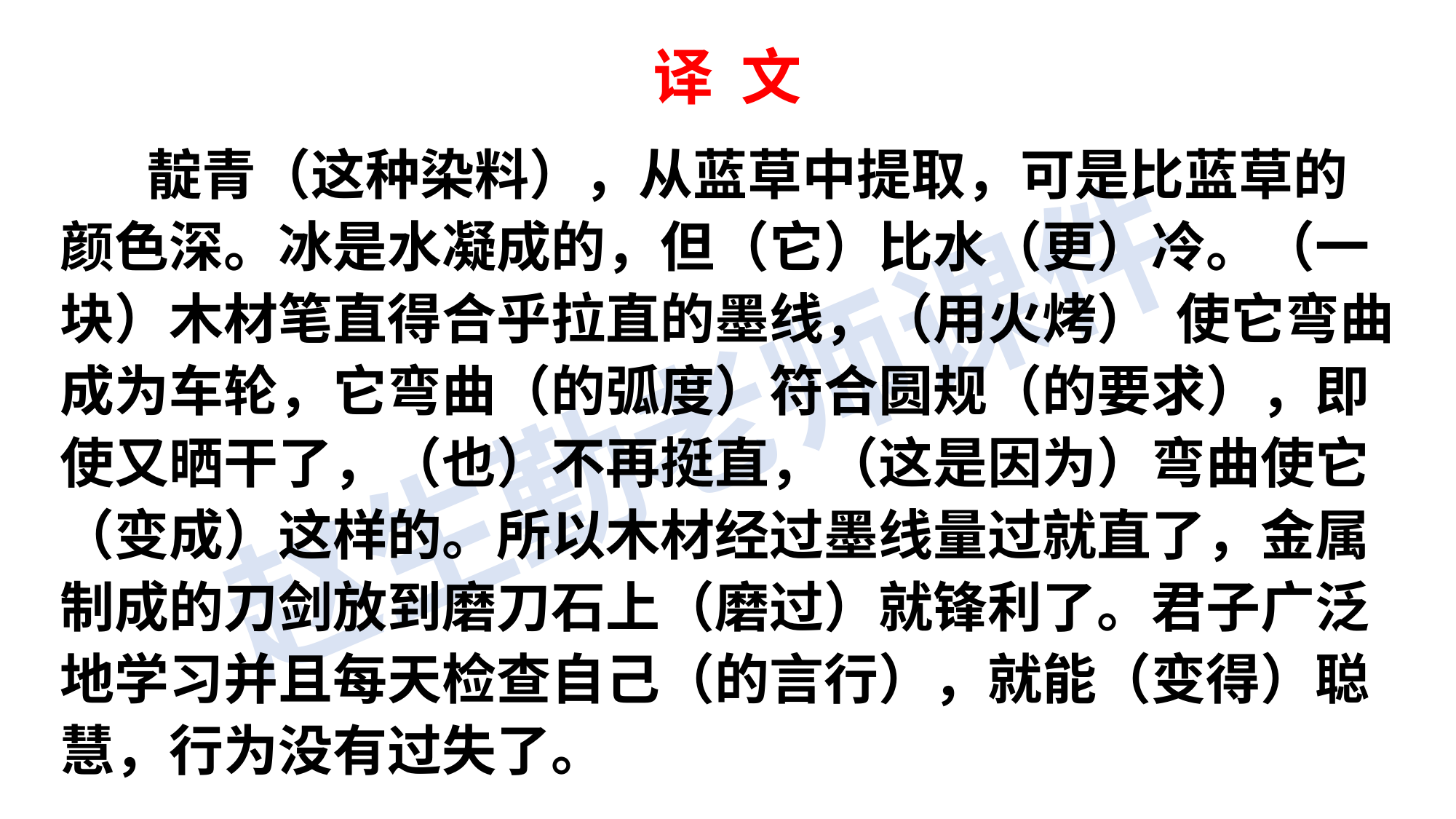

译  文
      靛青（这种染料），从蓝草中提取，可是比蓝草的颜色深。冰是水凝成的，但（它）比水（更）冷。（一块）木材笔直得合乎拉直的墨线，（用火烤）  使它弯曲成为车轮，它弯曲（的弧度）符合圆规（的要求），即使又晒干了，（也）不再挺直，（这是因为）弯曲使它（变成）这样的。所以木材经过墨线量过就直了，金属制成的刀剑放到磨刀石上（磨过）就锋利了。君子广泛地学习并且每天检查自己（的言行），就能（变得）聪慧，行为没有过失了。